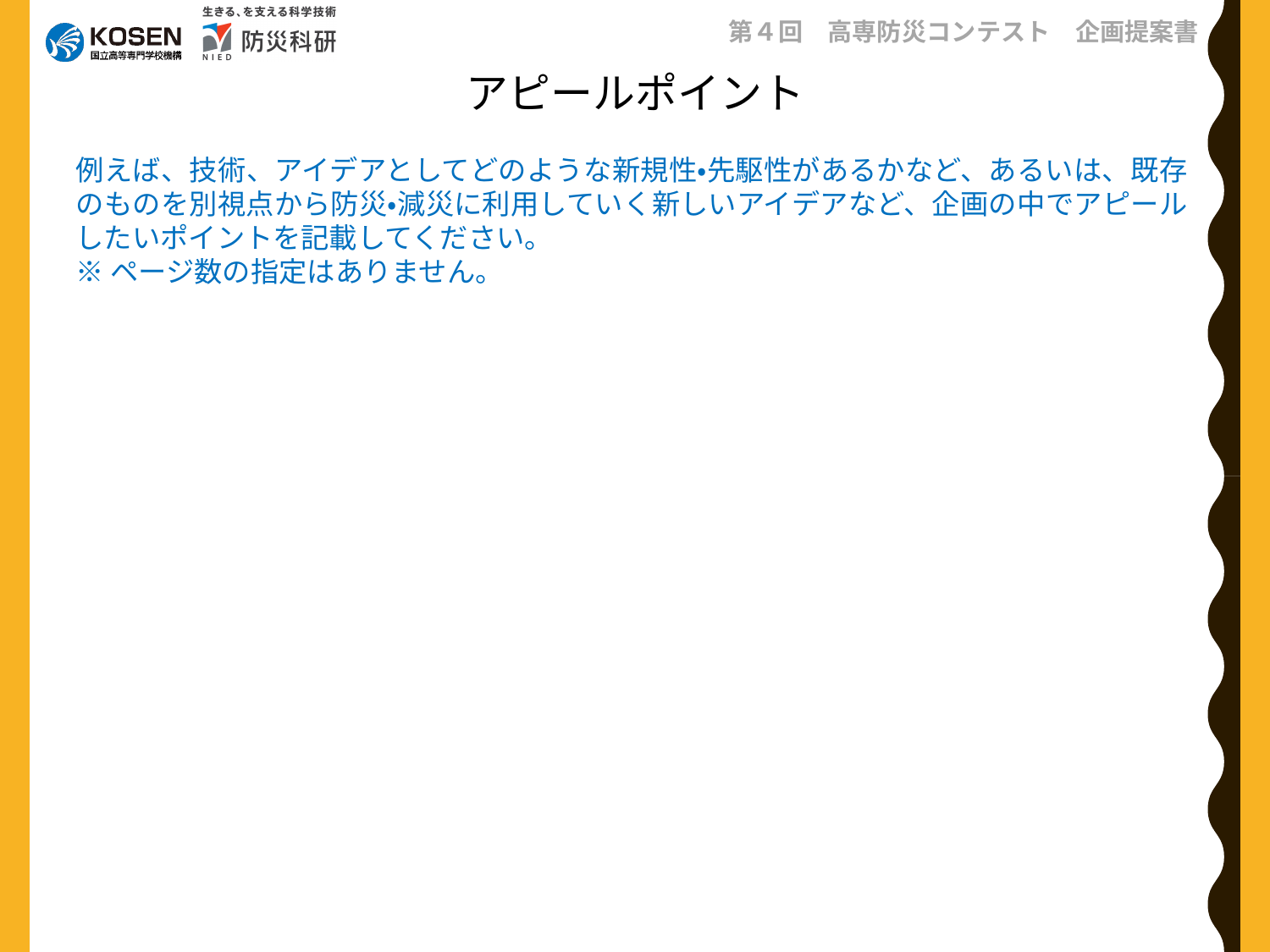

アピールポイント
例えば、技術、アイデアとしてどのような新規性・先駆性があるかなど、あるいは、既存のものを別視点から防災・減災に利用していく新しいアイデアなど、企画の中でアピールしたいポイントを記載してください。
※ページ数の指定はありません。